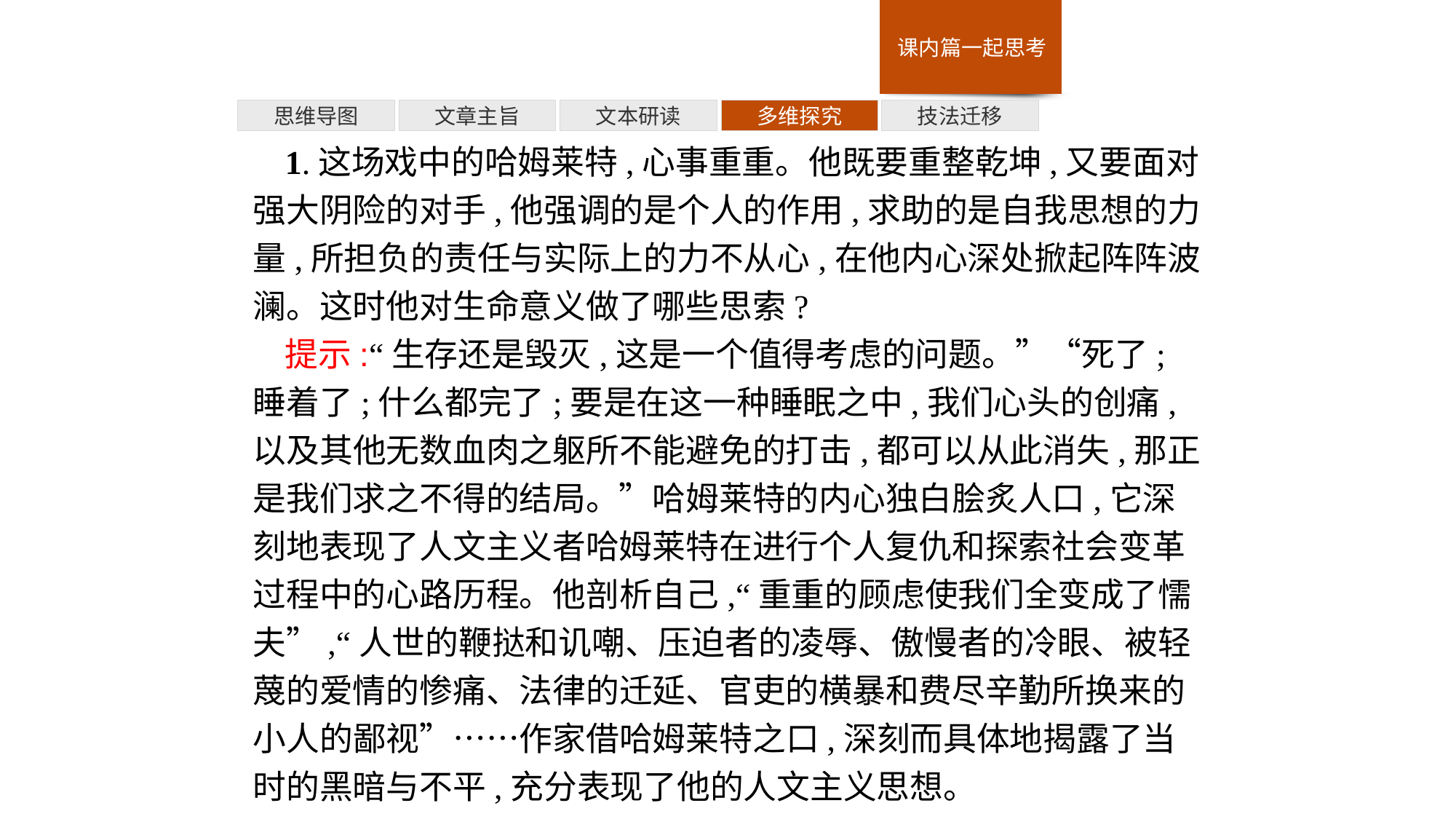

多维探究
思维导图
文章主旨
文本研读
技法迁移
1.这场戏中的哈姆莱特,心事重重。他既要重整乾坤,又要面对强大阴险的对手,他强调的是个人的作用,求助的是自我思想的力量,所担负的责任与实际上的力不从心,在他内心深处掀起阵阵波澜。这时他对生命意义做了哪些思索?
提示:“生存还是毁灭,这是一个值得考虑的问题。”“死了;睡着了;什么都完了;要是在这一种睡眠之中,我们心头的创痛,以及其他无数血肉之躯所不能避免的打击,都可以从此消失,那正是我们求之不得的结局。”哈姆莱特的内心独白脍炙人口,它深刻地表现了人文主义者哈姆莱特在进行个人复仇和探索社会变革过程中的心路历程。他剖析自己,“重重的顾虑使我们全变成了懦夫”,“人世的鞭挞和讥嘲、压迫者的凌辱、傲慢者的冷眼、被轻蔑的爱情的惨痛、法律的迁延、官吏的横暴和费尽辛勤所换来的小人的鄙视”……作家借哈姆莱特之口,深刻而具体地揭露了当时的黑暗与不平,充分表现了他的人文主义思想。